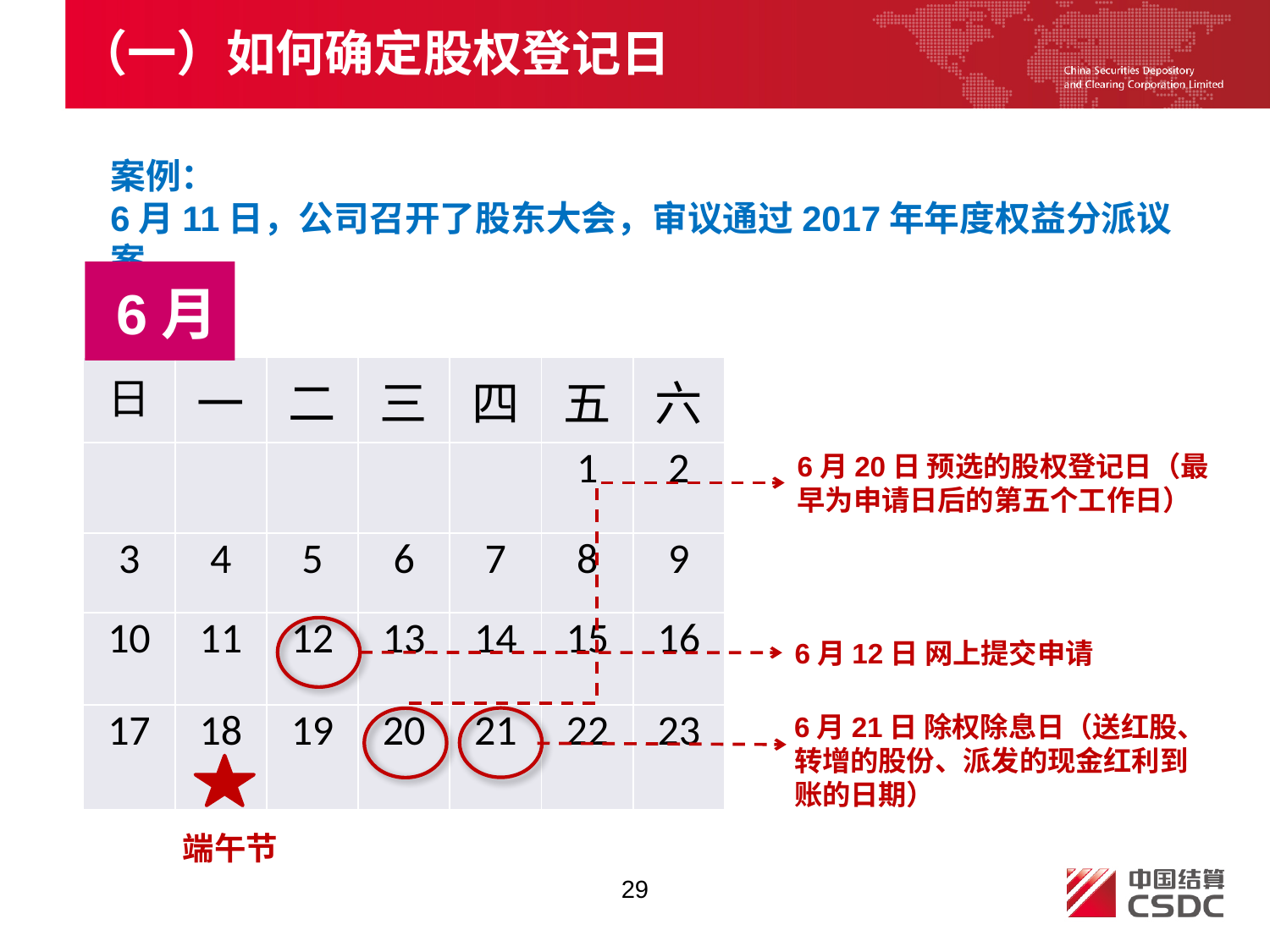

（一）如何确定股权登记日
案例：
6月11日，公司召开了股东大会，审议通过2017年年度权益分派议案

6月
| 日 | 一 | 二 | 三 | 四 | 五 | 六 |
| --- | --- | --- | --- | --- | --- | --- |
|  |  |  |  |  | 1 | 2 |
| 3 | 4 | 5 | 6 | 7 | 8 | 9 |
| 10 | 11 | 12 | 13 | 14 | 15 | 16 |
| 17 | 18 | 19 | 20 | 21 | 22 | 23 |
6月20日 预选的股权登记日（最早为申请日后的第五个工作日）

6月12日 网上提交申请
6月21日 除权除息日（送红股、转增的股份、派发的现金红利到账的日期）

端午节
29